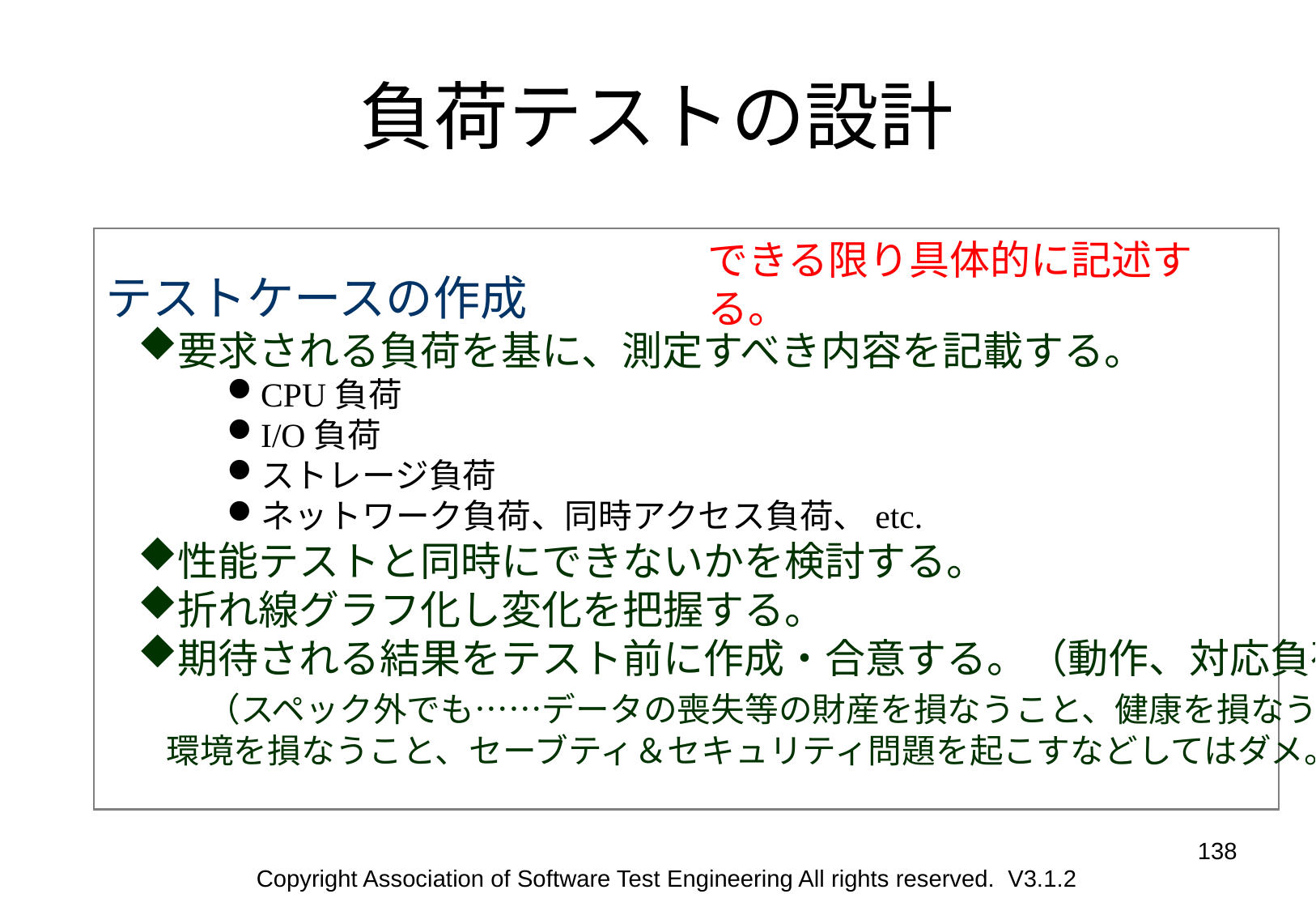

# 負荷テストの設計
テストケースの作成
要求される負荷を基に、測定すべき内容を記載する。
CPU負荷
I/O負荷
ストレージ負荷
ネットワーク負荷、同時アクセス負荷、etc.
性能テストと同時にできないかを検討する。
折れ線グラフ化し変化を把握する。
期待される結果をテスト前に作成・合意する。（動作、対応負荷）
　（スペック外でも……データの喪失等の財産を損なうこと、健康を損なうこと、
環境を損なうこと、セーブティ＆セキュリティ問題を起こすなどしてはダメ。）
できる限り具体的に記述する。
138
Copyright Association of Software Test Engineering All rights reserved.  V3.1.2